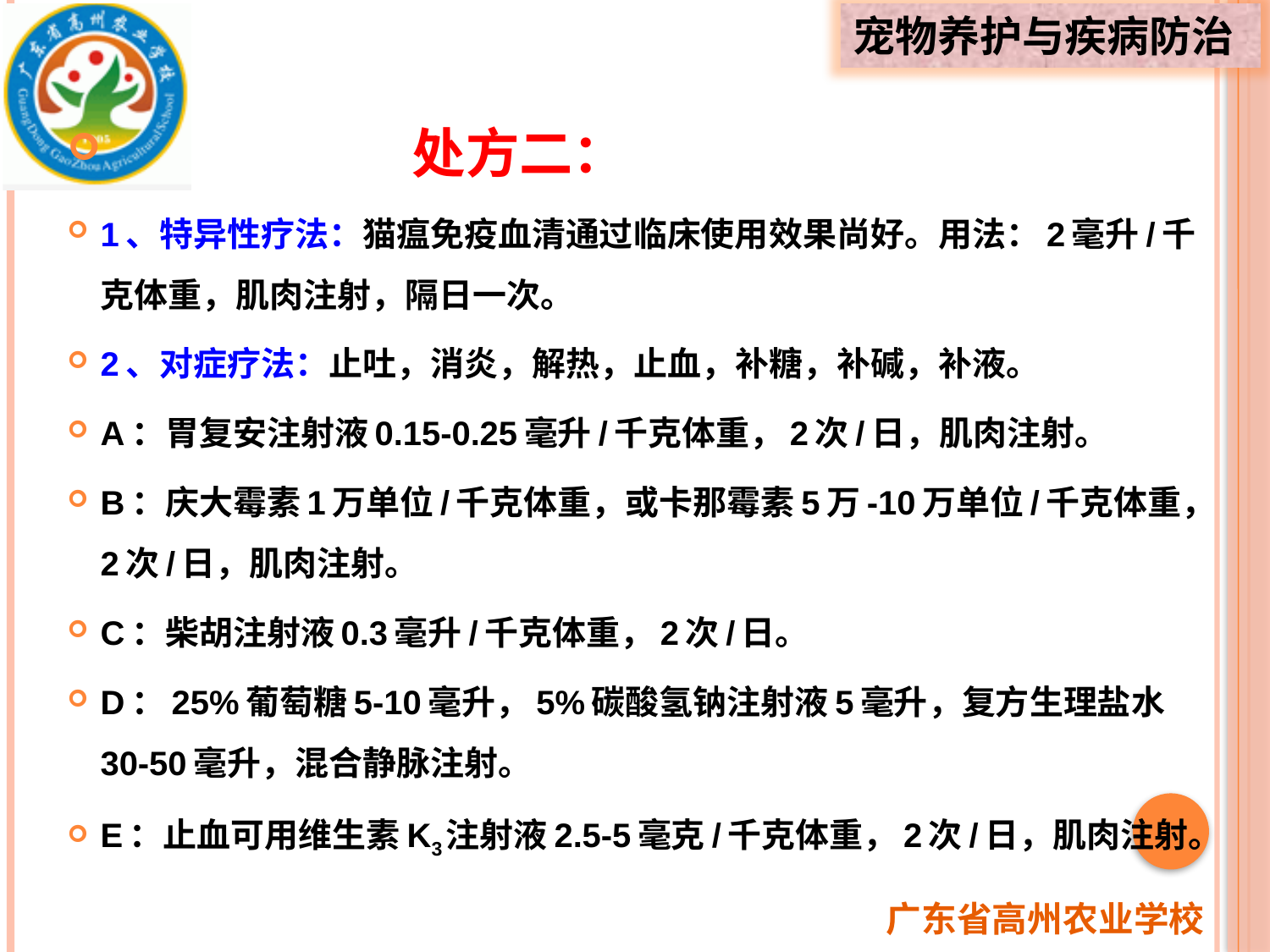

处方二：
1、特异性疗法：猫瘟免疫血清通过临床使用效果尚好。用法：2毫升/千克体重，肌肉注射，隔日一次。
2、对症疗法：止吐，消炎，解热，止血，补糖，补碱，补液。
A：胃复安注射液0.15-0.25毫升/千克体重，2次/日，肌肉注射。
B：庆大霉素1万单位/千克体重，或卡那霉素5万-10万单位/千克体重，2次/日，肌肉注射。
C：柴胡注射液0.3毫升/千克体重，2次/日。
D：25%葡萄糖5-10毫升，5%碳酸氢钠注射液5毫升，复方生理盐水30-50毫升，混合静脉注射。
E：止血可用维生素K3注射液2.5-5毫克/千克体重，2次/日，肌肉注射。